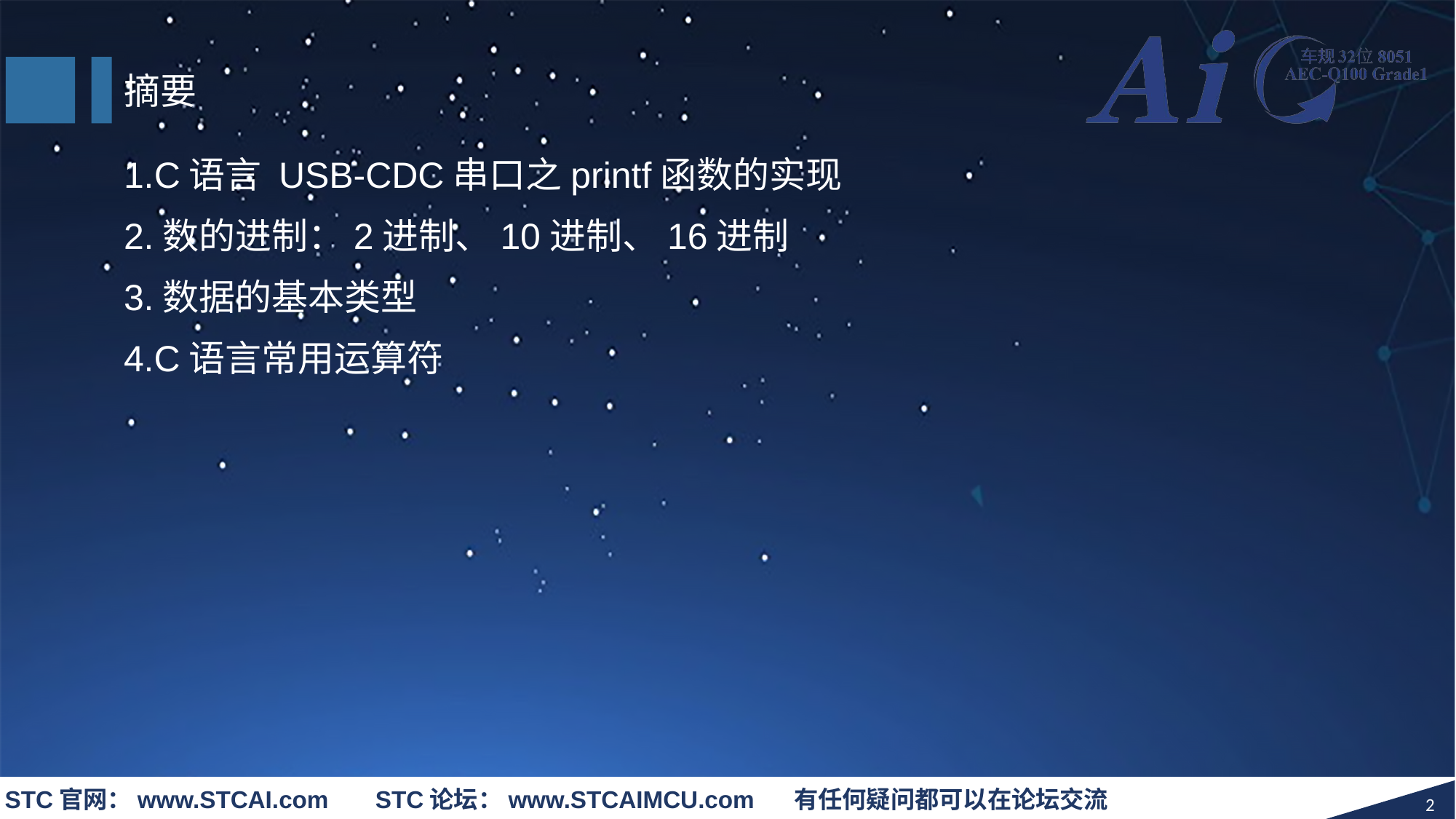

摘要
1.C语言 USB-CDC串口之printf函数的实现
2.数的进制：2进制、10进制、16进制
3.数据的基本类型
4.C语言常用运算符